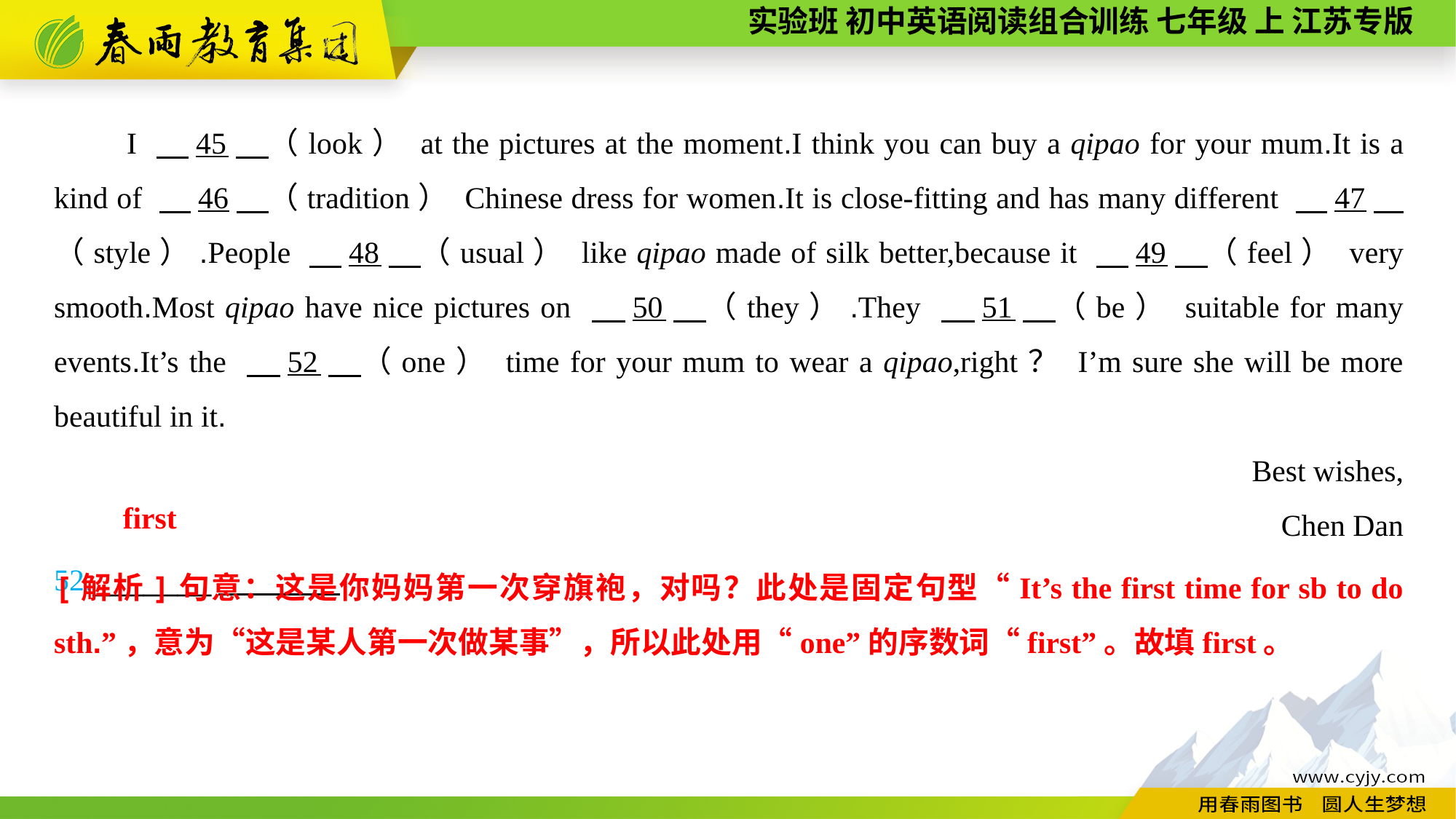

I 　45　（look） at the pictures at the moment.I think you can buy a qipao for your mum.It is a kind of 　46　（tradition） Chinese dress for women.It is close-fitting and has many different 　47　（style）.People 　48　（usual） like qipao made of silk better,because it 　49　（feel） very smooth.Most qipao have nice pictures on 　50　（they）.They 　51　（be） suitable for many events.It’s the 　52　（one） time for your mum to wear a qipao,right？ I’m sure she will be more beautiful in it.
Best wishes,
Chen Dan
52._______
first
[解析]句意：这是你妈妈第一次穿旗袍，对吗？此处是固定句型“It’s the first time for sb to do sth.”，意为“这是某人第一次做某事”，所以此处用“one”的序数词“first”。故填first。